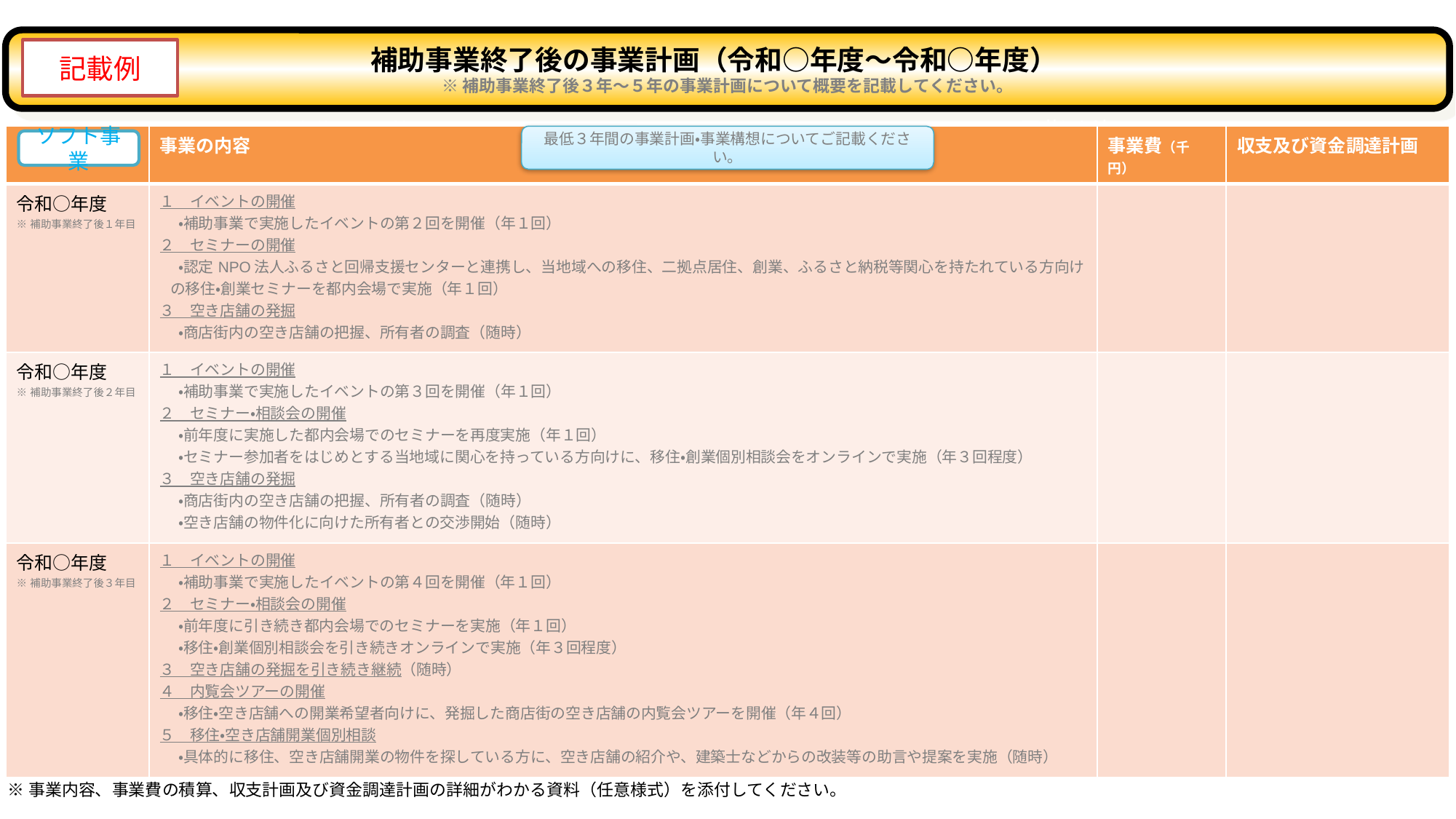

補助事業終了後の事業計画（令和○年度～令和○年度）
※補助事業終了後３年～５年の事業計画について概要を記載してください。
記載例
目指す姿
商店街の現状
|  | 事業の内容 | 事業費（千円） | 収支及び資金調達計画 |
| --- | --- | --- | --- |
| 令和○年度 ※補助事業終了後１年目 | １　イベントの開催 　 ・補助事業で実施したイベントの第２回を開催（年１回） ２　セミナーの開催 　 ・認定NPO法人ふるさと回帰支援センターと連携し、当地域への移住、二拠点居住、創業、ふるさと納税等関心を持たれている方向けの移住・創業セミナーを都内会場で実施（年１回） ３　空き店舗の発掘 　 ・商店街内の空き店舗の把握、所有者の調査（随時） |  |  |
| 令和○年度 ※補助事業終了後２年目 | １　イベントの開催 　 ・補助事業で実施したイベントの第３回を開催（年１回） ２　セミナー・相談会の開催 　 ・前年度に実施した都内会場でのセミナーを再度実施（年１回） 　 ・セミナー参加者をはじめとする当地域に関心を持っている方向けに、移住・創業個別相談会をオンラインで実施（年３回程度） ３　空き店舗の発掘 　 ・商店街内の空き店舗の把握、所有者の調査（随時） 　 ・空き店舗の物件化に向けた所有者との交渉開始（随時） |  |  |
| 令和○年度 ※補助事業終了後３年目 | １　イベントの開催 　 ・補助事業で実施したイベントの第４回を開催（年１回） ２　セミナー・相談会の開催 　 ・前年度に引き続き都内会場でのセミナーを実施（年１回） 　 ・移住・創業個別相談会を引き続きオンラインで実施（年３回程度） ３　空き店舗の発掘を引き続き継続（随時）　 ４　内覧会ツアーの開催 　 ・移住・空き店舗への開業希望者向けに、発掘した商店街の空き店舗の内覧会ツアーを開催（年４回） ５　移住・空き店舗開業個別相談 　 ・具体的に移住、空き店舗開業の物件を探している方に、空き店舗の紹介や、建築士などからの改装等の助言や提案を実施（随時） |  |  |
最低３年間の事業計画・事業構想についてご記載ください。
ソフト事業
※事業内容、事業費の積算、収支計画及び資金調達計画の詳細がわかる資料（任意様式）を添付してください。